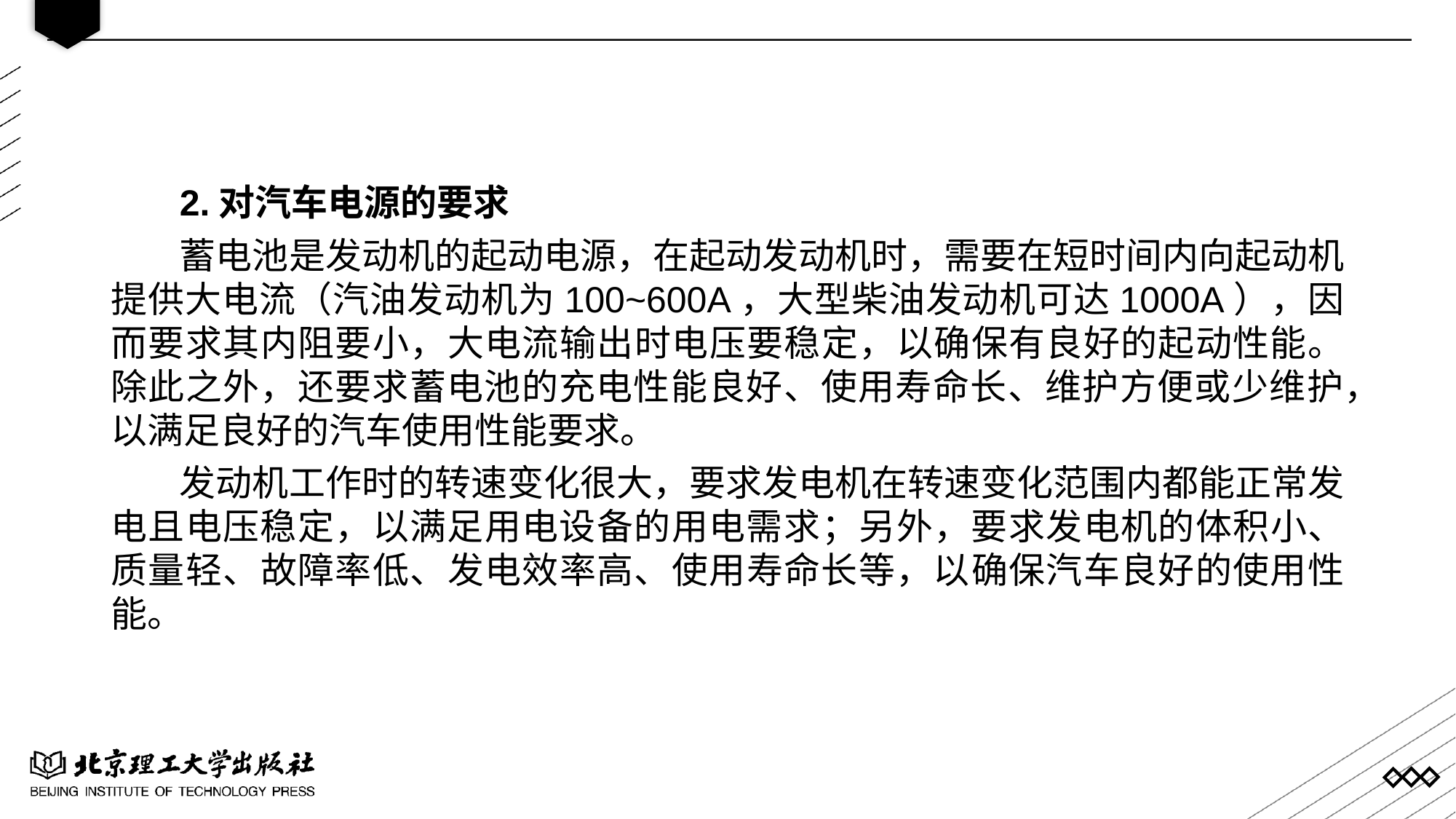

2.对汽车电源的要求
蓄电池是发动机的起动电源，在起动发动机时，需要在短时间内向起动机提供大电流（汽油发动机为100~600A，大型柴油发动机可达1000A），因而要求其内阻要小，大电流输出时电压要稳定，以确保有良好的起动性能。除此之外，还要求蓄电池的充电性能良好、使用寿命长、维护方便或少维护，以满足良好的汽车使用性能要求。
发动机工作时的转速变化很大，要求发电机在转速变化范围内都能正常发电且电压稳定，以满足用电设备的用电需求；另外，要求发电机的体积小、质量轻、故障率低、发电效率高、使用寿命长等，以确保汽车良好的使用性能。